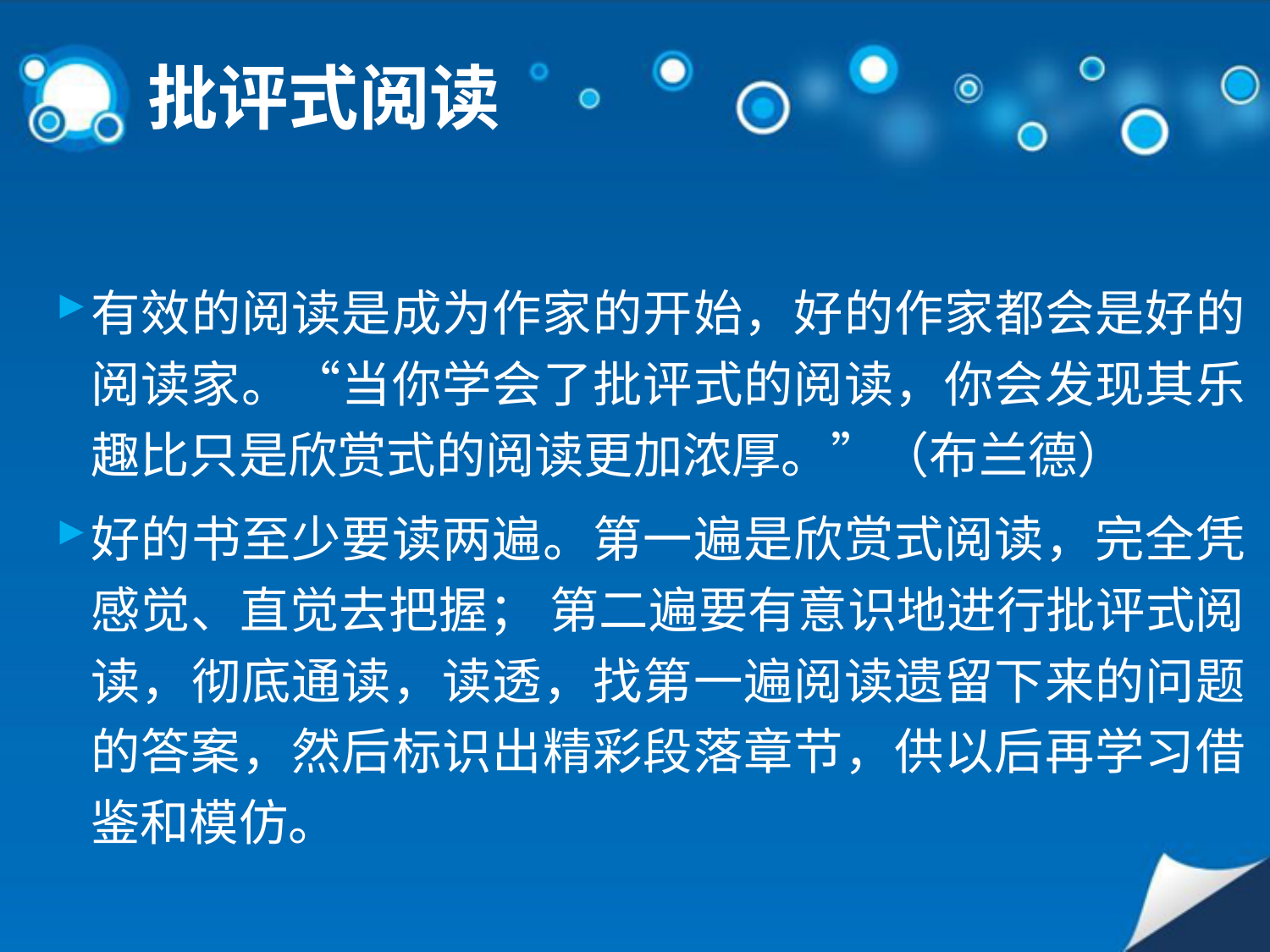

# 批评式阅读

有效的阅读是成为作家的开始，好的作家都会是好的阅读家。“当你学会了批评式的阅读，你会发现其乐趣比只是欣赏式的阅读更加浓厚。”（布兰德）
好的书至少要读两遍。第一遍是欣赏式阅读，完全凭感觉、直觉去把握； 第二遍要有意识地进行批评式阅读，彻底通读，读透，找第一遍阅读遗留下来的问题的答案，然后标识出精彩段落章节，供以后再学习借鉴和模仿。